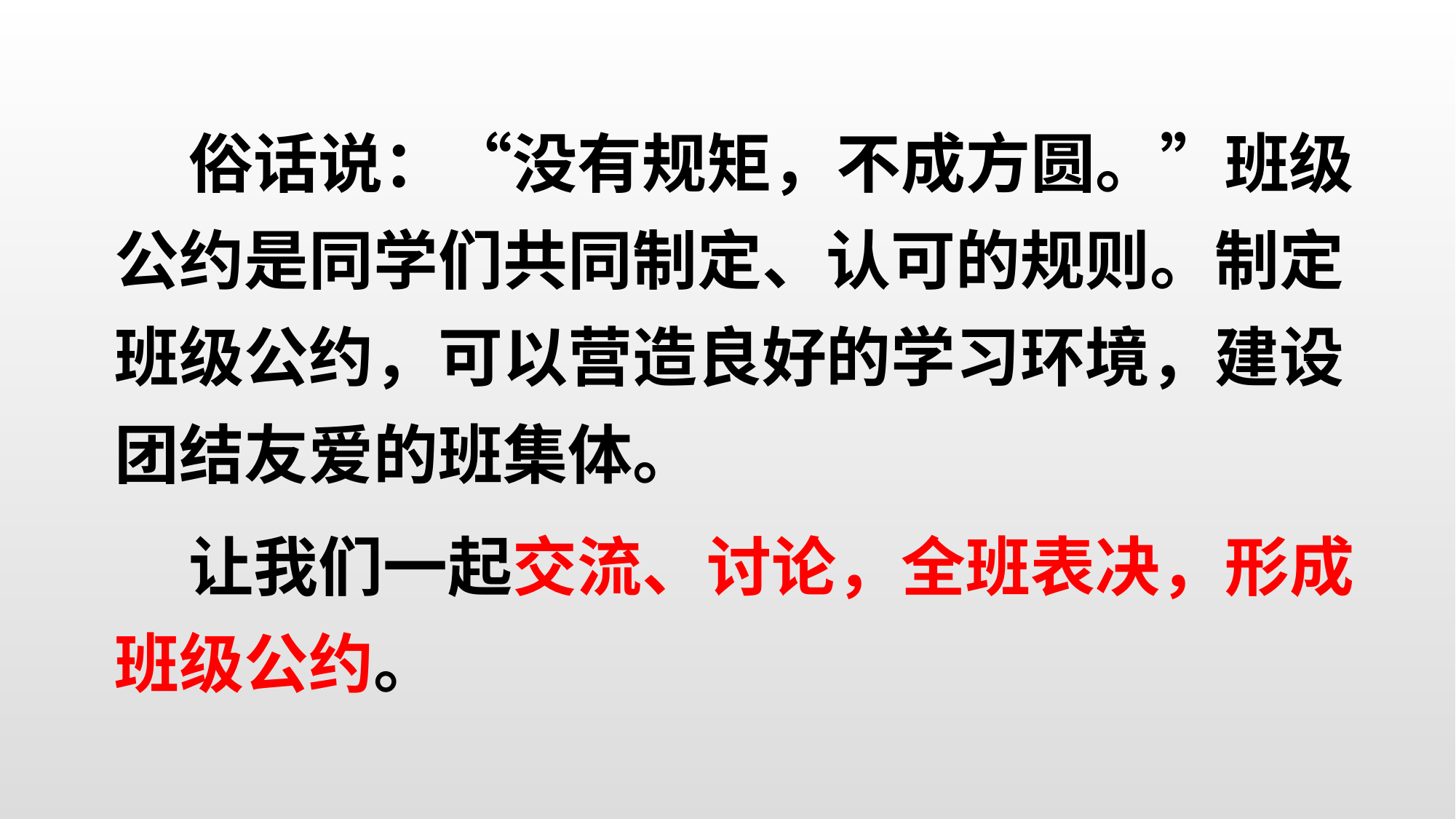

俗话说：“没有规矩，不成方圆。”班级公约是同学们共同制定、认可的规则。制定班级公约，可以营造良好的学习环境，建设团结友爱的班集体。
    让我们一起交流、讨论，全班表决，形成班级公约。